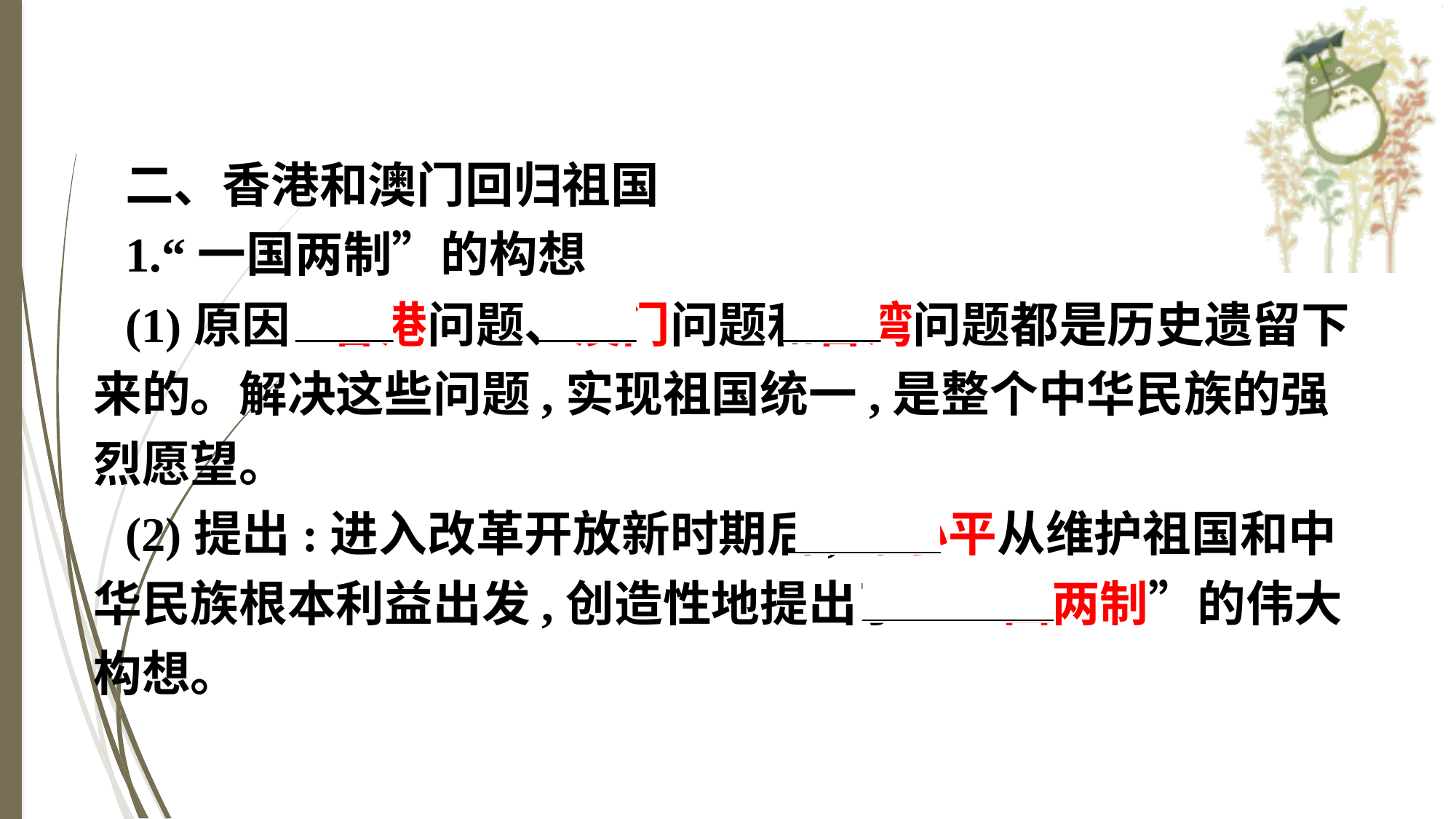

二、香港和澳门回归祖国
1.“一国两制”的构想
(1)原因:香港问题、澳门问题和台湾问题都是历史遗留下来的。解决这些问题,实现祖国统一,是整个中华民族的强烈愿望。
(2)提出:进入改革开放新时期后,邓小平从维护祖国和中华民族根本利益出发,创造性地提出了“一国两制”的伟大构想。